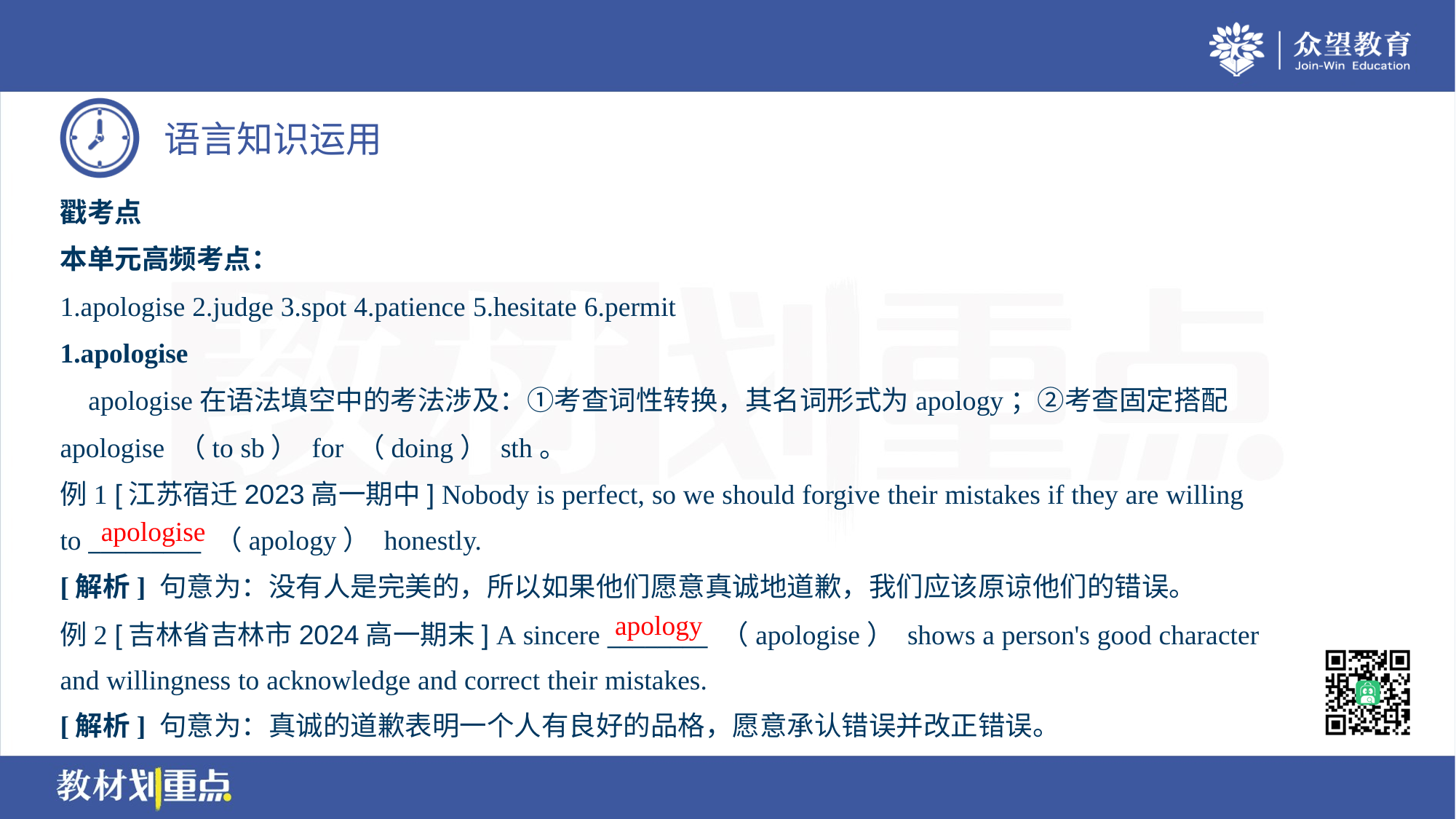

戳考点
本单元高频考点：
1.apologise 2.judge 3.spot 4.patience 5.hesitate 6.permit
1.apologise
    apologise在语法填空中的考法涉及：①考查词性转换，其名词形式为apology；②考查固定搭配
apologise （to sb） for （doing） sth。
例1 [江苏宿迁2023高一期中] Nobody is perfect, so we should forgive their mistakes if they are willing
to _________ （apology） honestly.
apologise
[解析] 句意为：没有人是完美的，所以如果他们愿意真诚地道歉，我们应该原谅他们的错误。
apology
例2 [吉林省吉林市2024高一期末] A sincere ________ （apologise） shows a person's good character
and willingness to acknowledge and correct their mistakes.
[解析] 句意为：真诚的道歉表明一个人有良好的品格，愿意承认错误并改正错误。